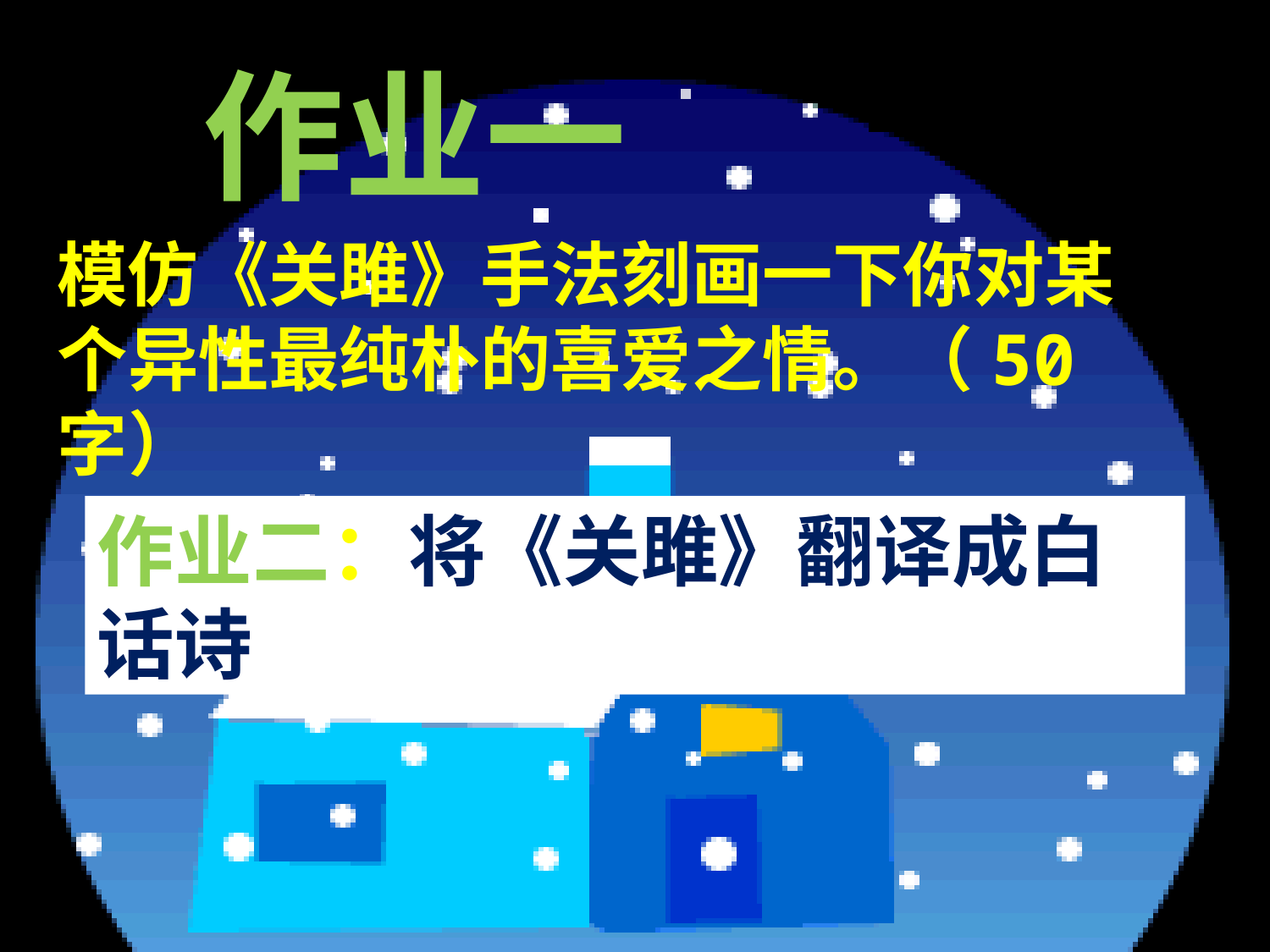

作业一
模仿《关雎》手法刻画一下你对某个异性最纯朴的喜爱之情。（50字）
作业二：将《关雎》翻译成白话诗